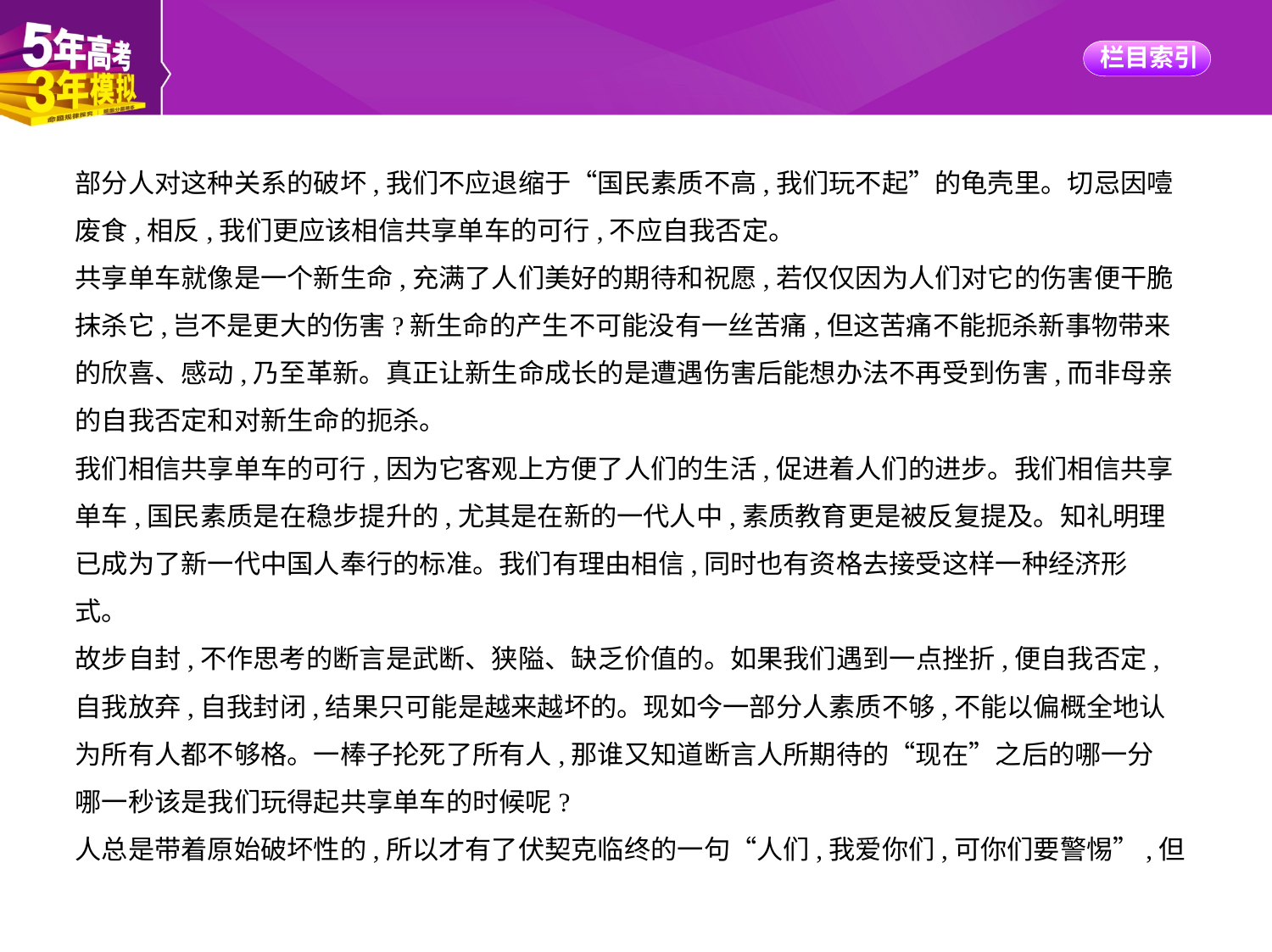

部分人对这种关系的破坏,我们不应退缩于“国民素质不高,我们玩不起”的龟壳里。切忌因噎
废食,相反,我们更应该相信共享单车的可行,不应自我否定。
共享单车就像是一个新生命,充满了人们美好的期待和祝愿,若仅仅因为人们对它的伤害便干脆
抹杀它,岂不是更大的伤害?新生命的产生不可能没有一丝苦痛,但这苦痛不能扼杀新事物带来
的欣喜、感动,乃至革新。真正让新生命成长的是遭遇伤害后能想办法不再受到伤害,而非母亲
的自我否定和对新生命的扼杀。
我们相信共享单车的可行,因为它客观上方便了人们的生活,促进着人们的进步。我们相信共享
单车,国民素质是在稳步提升的,尤其是在新的一代人中,素质教育更是被反复提及。知礼明理
已成为了新一代中国人奉行的标准。我们有理由相信,同时也有资格去接受这样一种经济形
式。
故步自封,不作思考的断言是武断、狭隘、缺乏价值的。如果我们遇到一点挫折,便自我否定,
自我放弃,自我封闭,结果只可能是越来越坏的。现如今一部分人素质不够,不能以偏概全地认
为所有人都不够格。一棒子抡死了所有人,那谁又知道断言人所期待的“现在”之后的哪一分
哪一秒该是我们玩得起共享单车的时候呢?
人总是带着原始破坏性的,所以才有了伏契克临终的一句“人们,我爱你们,可你们要警惕”,但